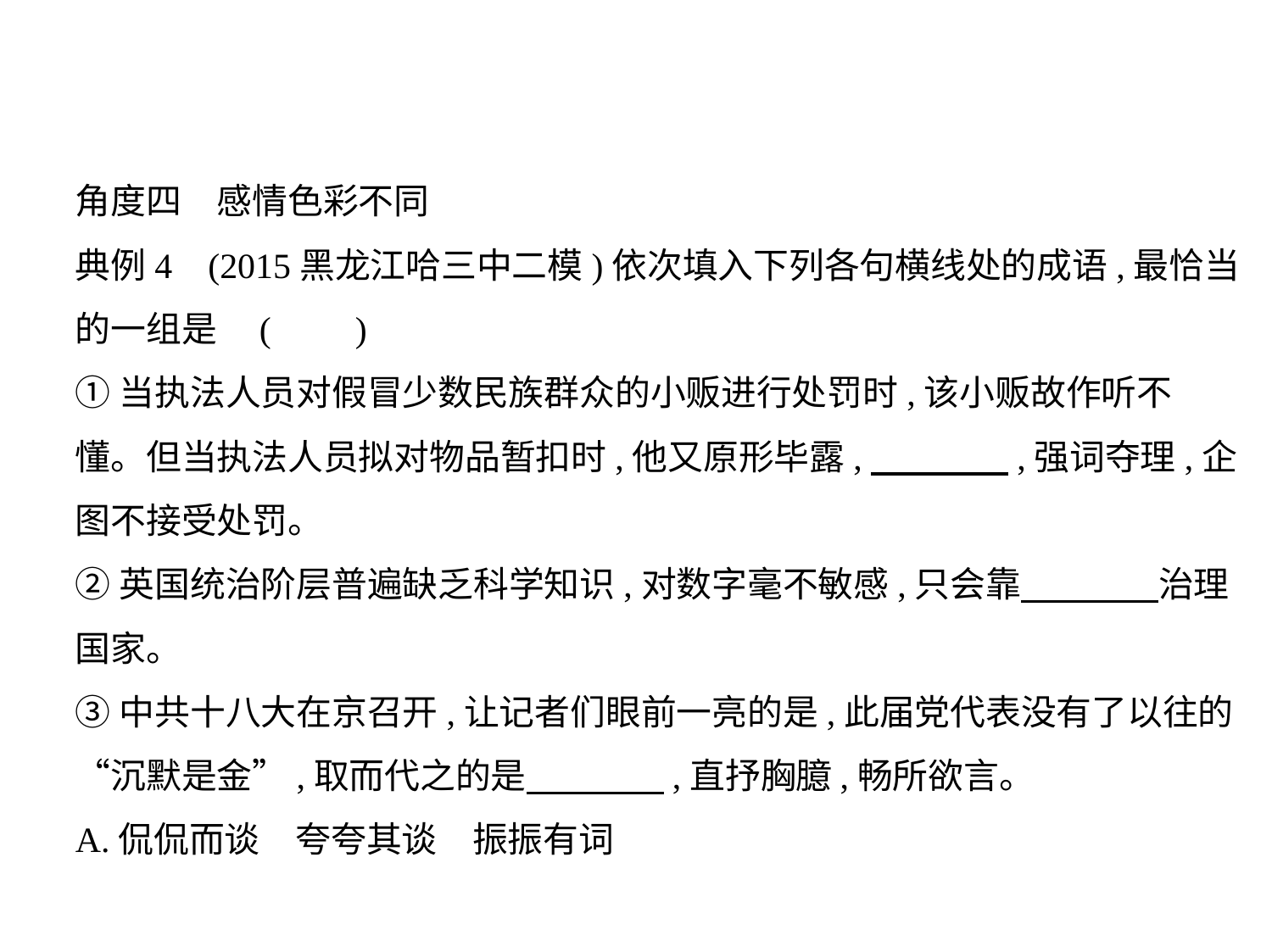

角度四　感情色彩不同
典例4    (2015黑龙江哈三中二模)依次填入下列各句横线处的成语,最恰当
的一组是 (　    )
①当执法人员对假冒少数民族群众的小贩进行处罚时,该小贩故作听不
懂。但当执法人员拟对物品暂扣时,他又原形毕露,　　　    ,强词夺理,企
图不接受处罚。
②英国统治阶层普遍缺乏科学知识,对数字毫不敏感,只会靠　　　    治理
国家。
③中共十八大在京召开,让记者们眼前一亮的是,此届党代表没有了以往的
“沉默是金”,取而代之的是　　　    ,直抒胸臆,畅所欲言。
A.侃侃而谈　夸夸其谈　振振有词